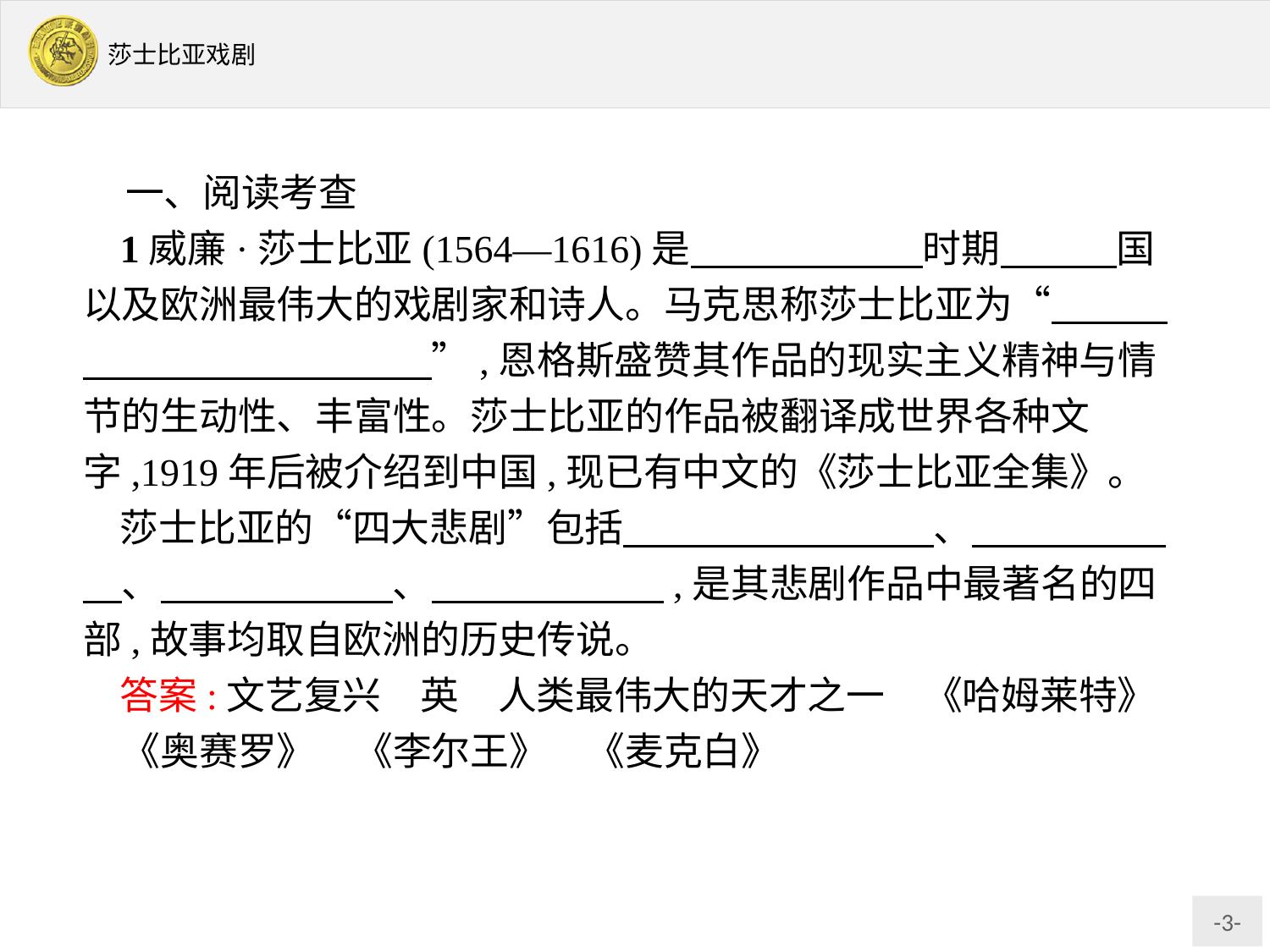

一、阅读考查
1威廉·莎士比亚(1564—1616)是　　　　　　时期　　　国以及欧洲最伟大的戏剧家和诗人。马克思称莎士比亚为“　　　　　　　　　　　　”,恩格斯盛赞其作品的现实主义精神与情节的生动性、丰富性。莎士比亚的作品被翻译成世界各种文字,1919年后被介绍到中国,现已有中文的《莎士比亚全集》。
莎士比亚的“四大悲剧”包括　　　　　　　　、　　　　　　、　　　　　　、　　　　　　,是其悲剧作品中最著名的四部,故事均取自欧洲的历史传说。
答案:文艺复兴　英　人类最伟大的天才之一　《哈姆莱特》　《奥赛罗》　《李尔王》　《麦克白》